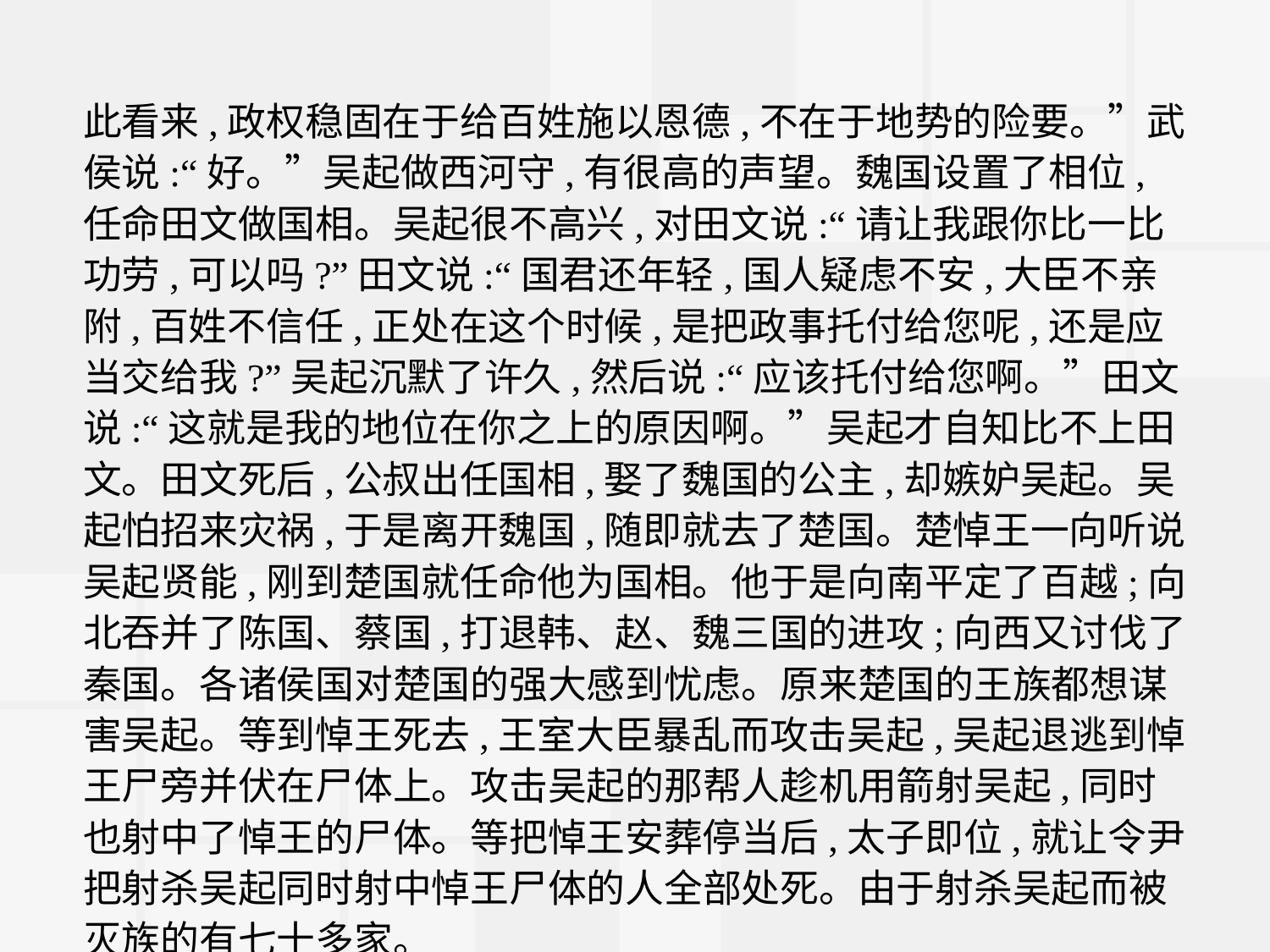

此看来,政权稳固在于给百姓施以恩德,不在于地势的险要。”武侯说:“好。”吴起做西河守,有很高的声望。魏国设置了相位,任命田文做国相。吴起很不高兴,对田文说:“请让我跟你比一比功劳,可以吗?”田文说:“国君还年轻,国人疑虑不安,大臣不亲附,百姓不信任,正处在这个时候,是把政事托付给您呢,还是应当交给我?”吴起沉默了许久,然后说:“应该托付给您啊。”田文说:“这就是我的地位在你之上的原因啊。”吴起才自知比不上田文。田文死后,公叔出任国相,娶了魏国的公主,却嫉妒吴起。吴起怕招来灾祸,于是离开魏国,随即就去了楚国。楚悼王一向听说吴起贤能,刚到楚国就任命他为国相。他于是向南平定了百越;向北吞并了陈国、蔡国,打退韩、赵、魏三国的进攻;向西又讨伐了秦国。各诸侯国对楚国的强大感到忧虑。原来楚国的王族都想谋害吴起。等到悼王死去,王室大臣暴乱而攻击吴起,吴起退逃到悼王尸旁并伏在尸体上。攻击吴起的那帮人趁机用箭射吴起,同时也射中了悼王的尸体。等把悼王安葬停当后,太子即位,就让令尹把射杀吴起同时射中悼王尸体的人全部处死。由于射杀吴起而被灭族的有七十多家。